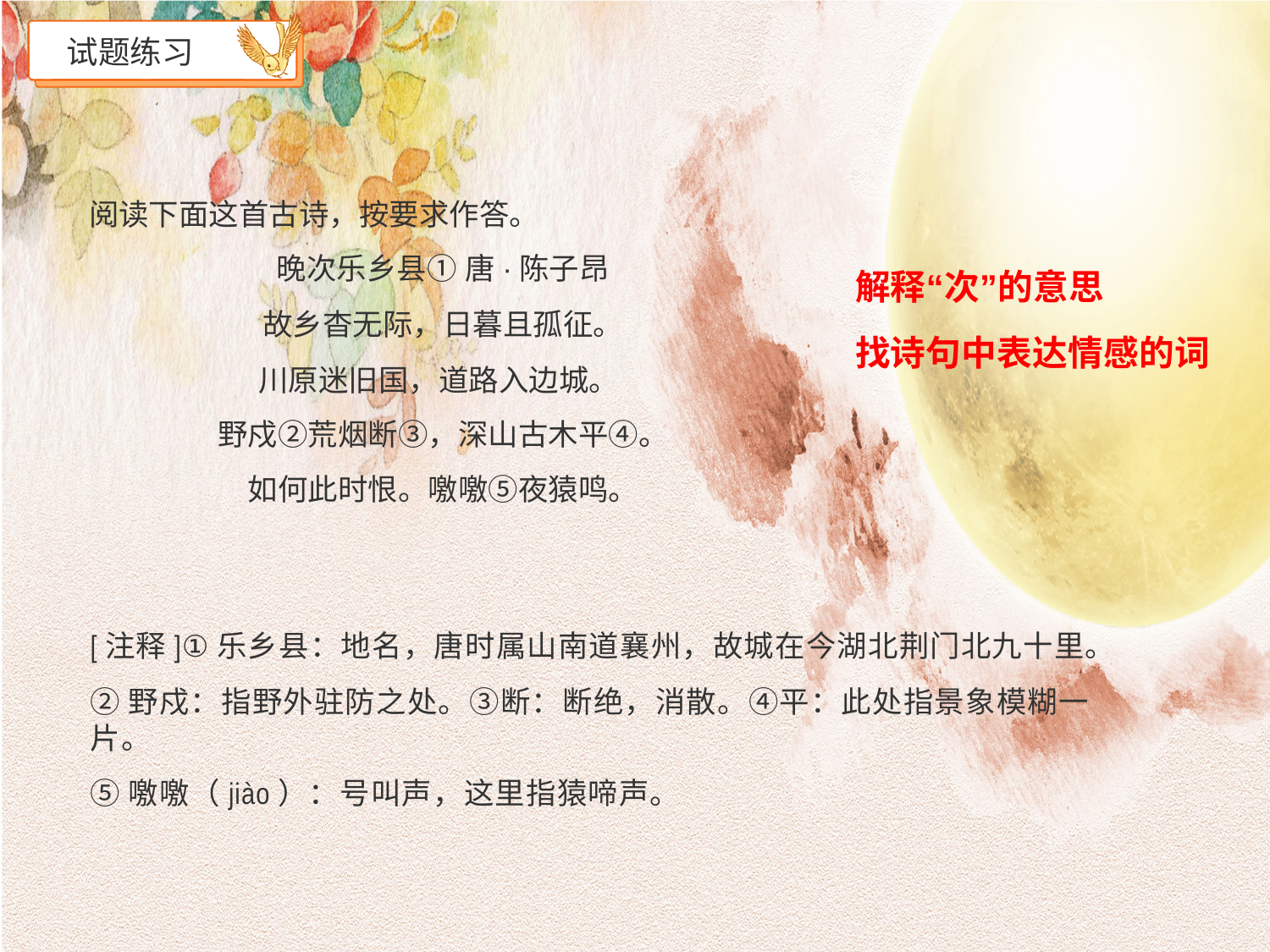

# 试题练习
阅读下面这首古诗，按要求作答。
晚次乐乡县① 唐·陈子昂
故乡杳无际，日暮且孤征。
川原迷旧国，道路入边城。
野戍②荒烟断③，深山古木平④。
如何此时恨。噭噭⑤夜猿鸣。
解释“次”的意思
找诗句中表达情感的词
[注释]①乐乡县：地名，唐时属山南道襄州，故城在今湖北荆门北九十里。
②野戍：指野外驻防之处。③断：断绝，消散。④平：此处指景象模糊一片。
⑤噭噭（jiào）：号叫声，这里指猿啼声。